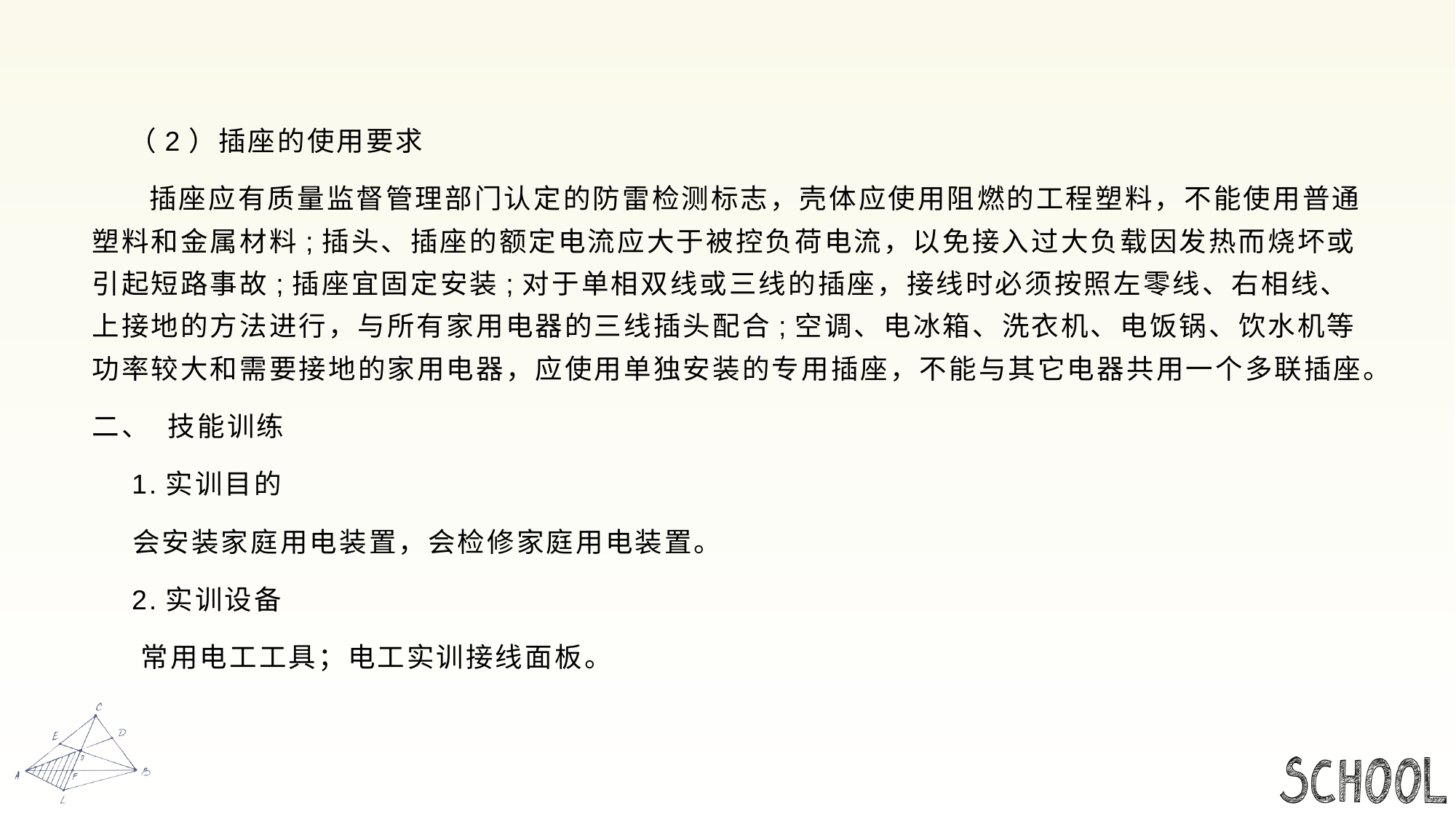

#
    （2）插座的使用要求
      插座应有质量监督管理部门认定的防雷检测标志，壳体应使用阻燃的工程塑料，不能使用普通塑料和金属材料;插头、插座的额定电流应大于被控负荷电流，以免接入过大负载因发热而烧坏或引起短路事故;插座宜固定安装;对于单相双线或三线的插座，接线时必须按照左零线、右相线、上接地的方法进行，与所有家用电器的三线插头配合;空调、电冰箱、洗衣机、电饭锅、饮水机等功率较大和需要接地的家用电器，应使用单独安装的专用插座，不能与其它电器共用一个多联插座。
二、  技能训练
    1.实训目的
    会安装家庭用电装置，会检修家庭用电装置。
    2.实训设备
     常用电工工具；电工实训接线面板。